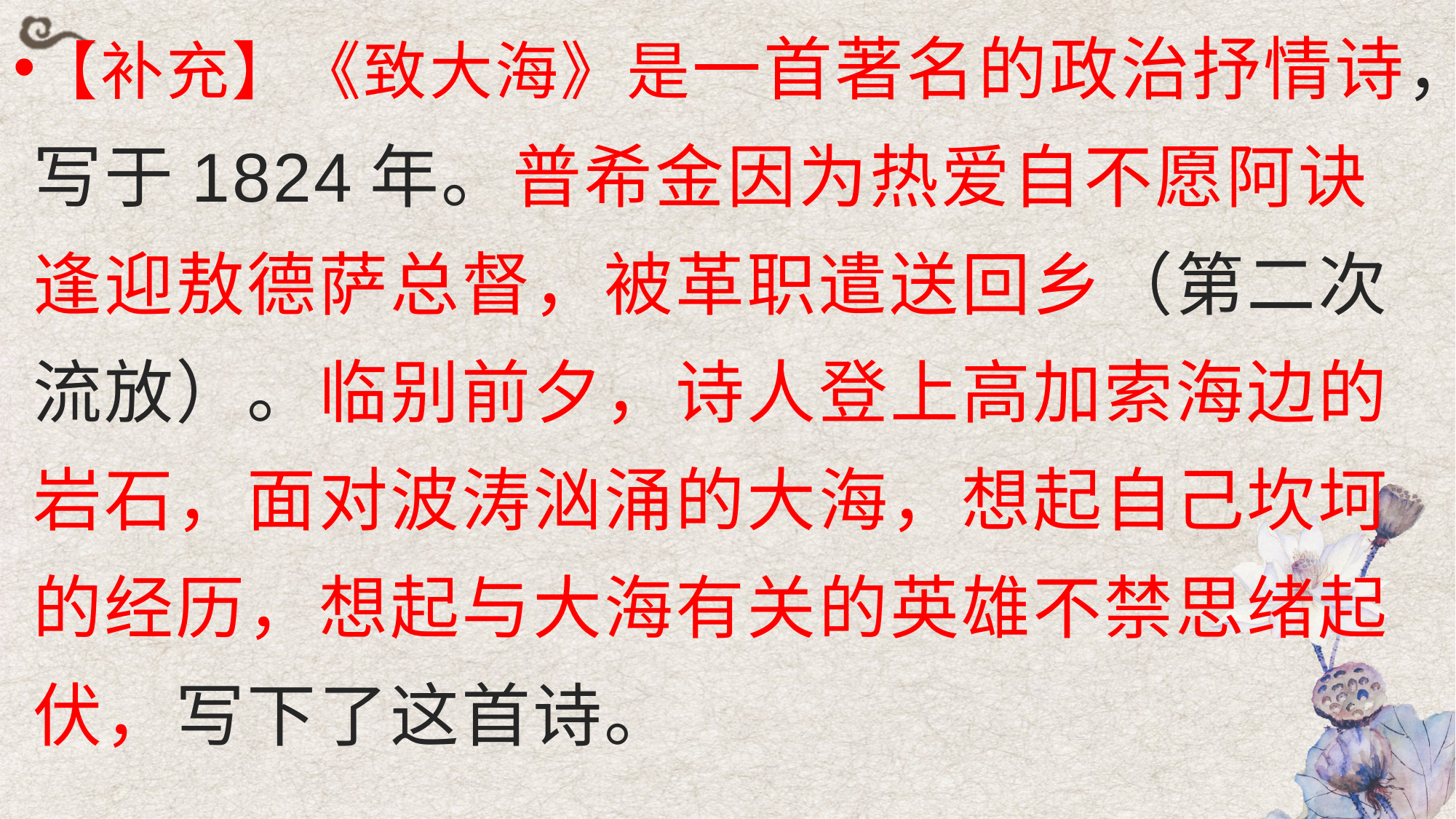

【补充】《致大海》是一首著名的政治抒情诗，写于1824年。普希金因为热爱自不愿阿诀逢迎敖德萨总督，被革职遣送回乡（第二次流放）。临别前夕，诗人登上高加索海边的岩石，面对波涛汹涌的大海，想起自己坎坷的经历，想起与大海有关的英雄不禁思绪起伏，写下了这首诗。
#